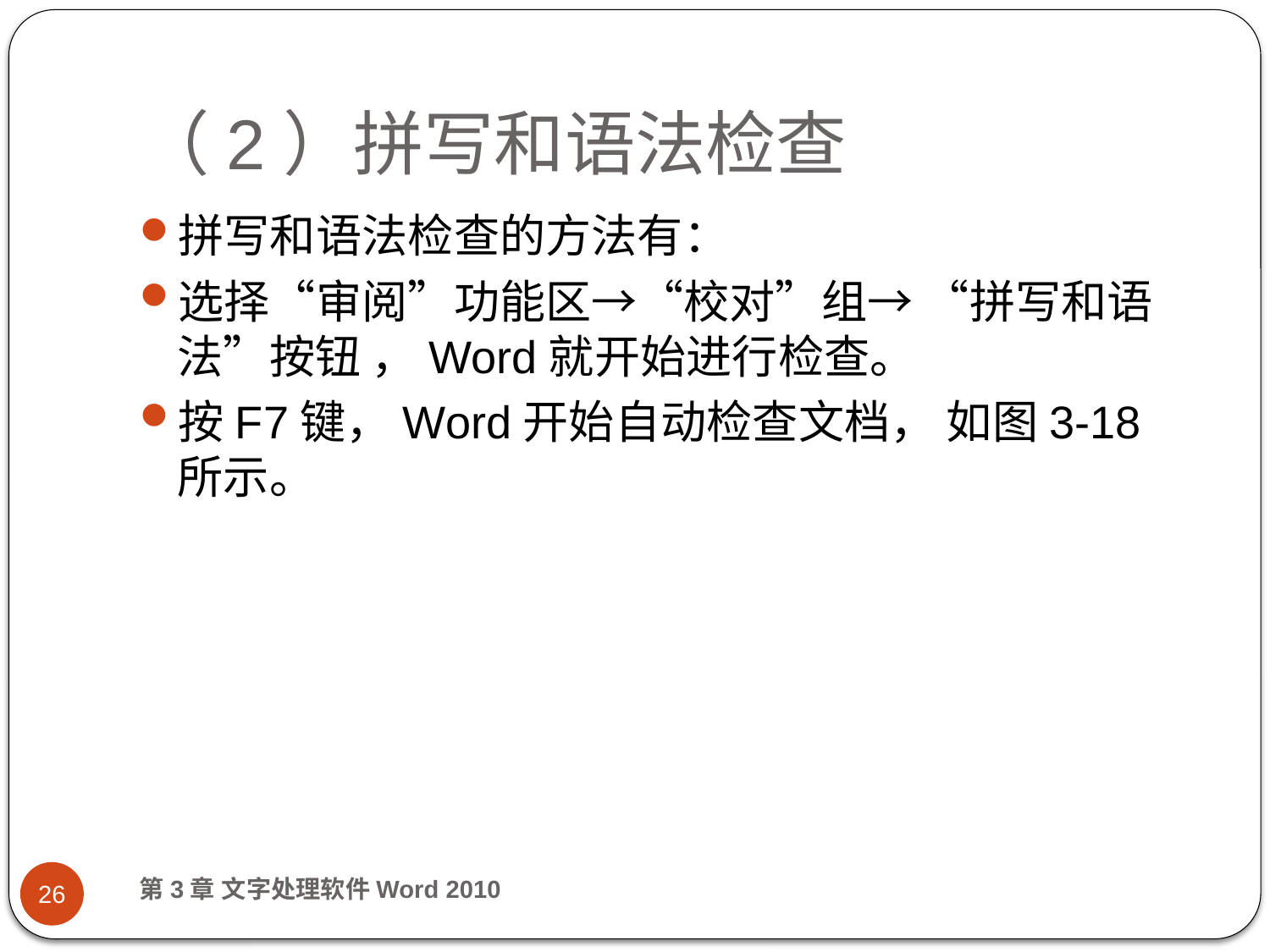

# （2）拼写和语法检查
拼写和语法检查的方法有：
选择“审阅”功能区→“校对”组→ “拼写和语法”按钮 ，Word就开始进行检查。
按F7键，Word开始自动检查文档， 如图3-18所示。

第3章 文字处理软件Word 2010
26